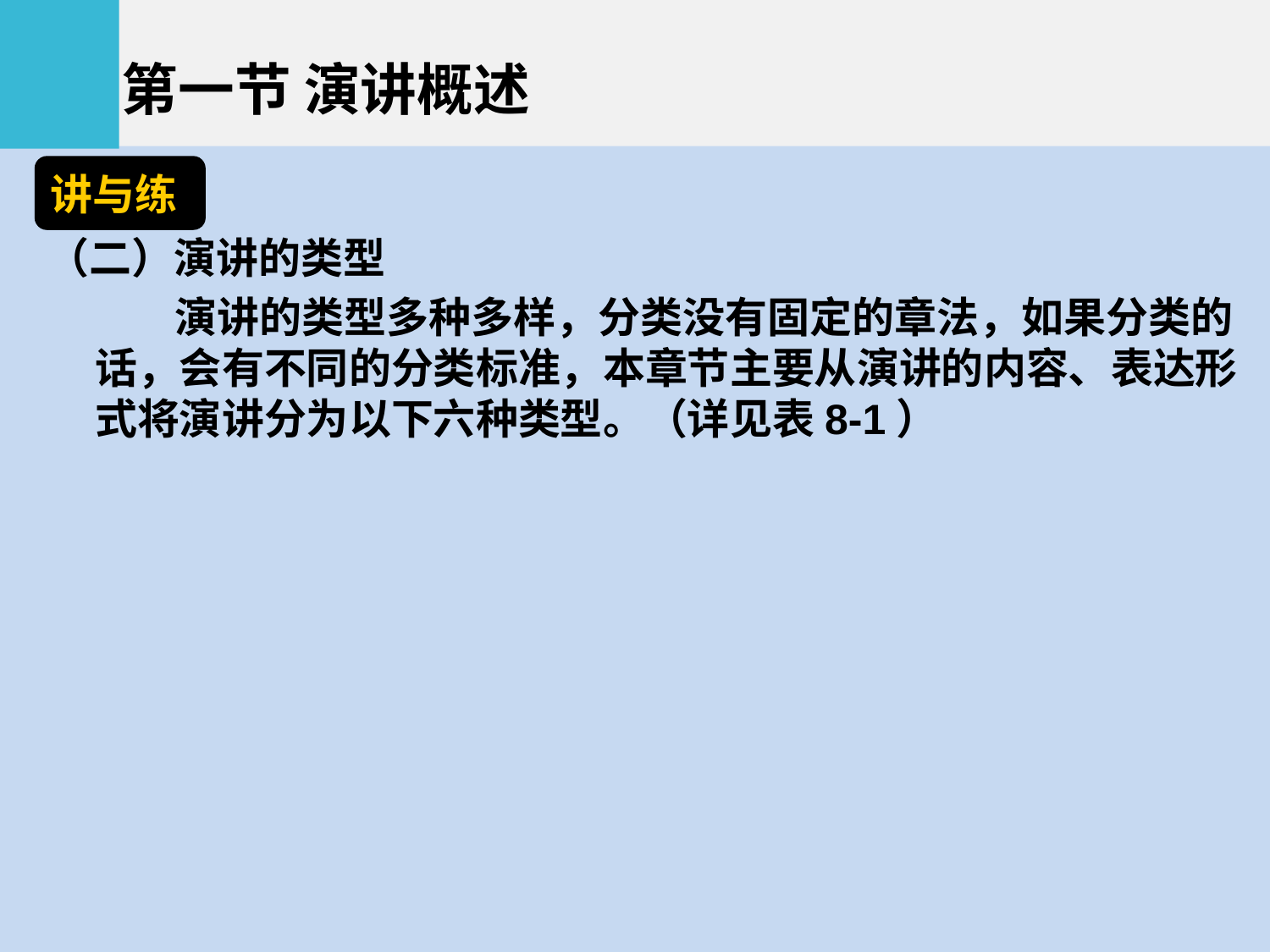

第一节 演讲概述

讲与练

（二）演讲的类型
演讲的类型多种多样，分类没有固定的章法，如果分类的话，会有不同的分类标准，本章节主要从演讲的内容、表达形式将演讲分为以下六种类型。（详见表8-1）